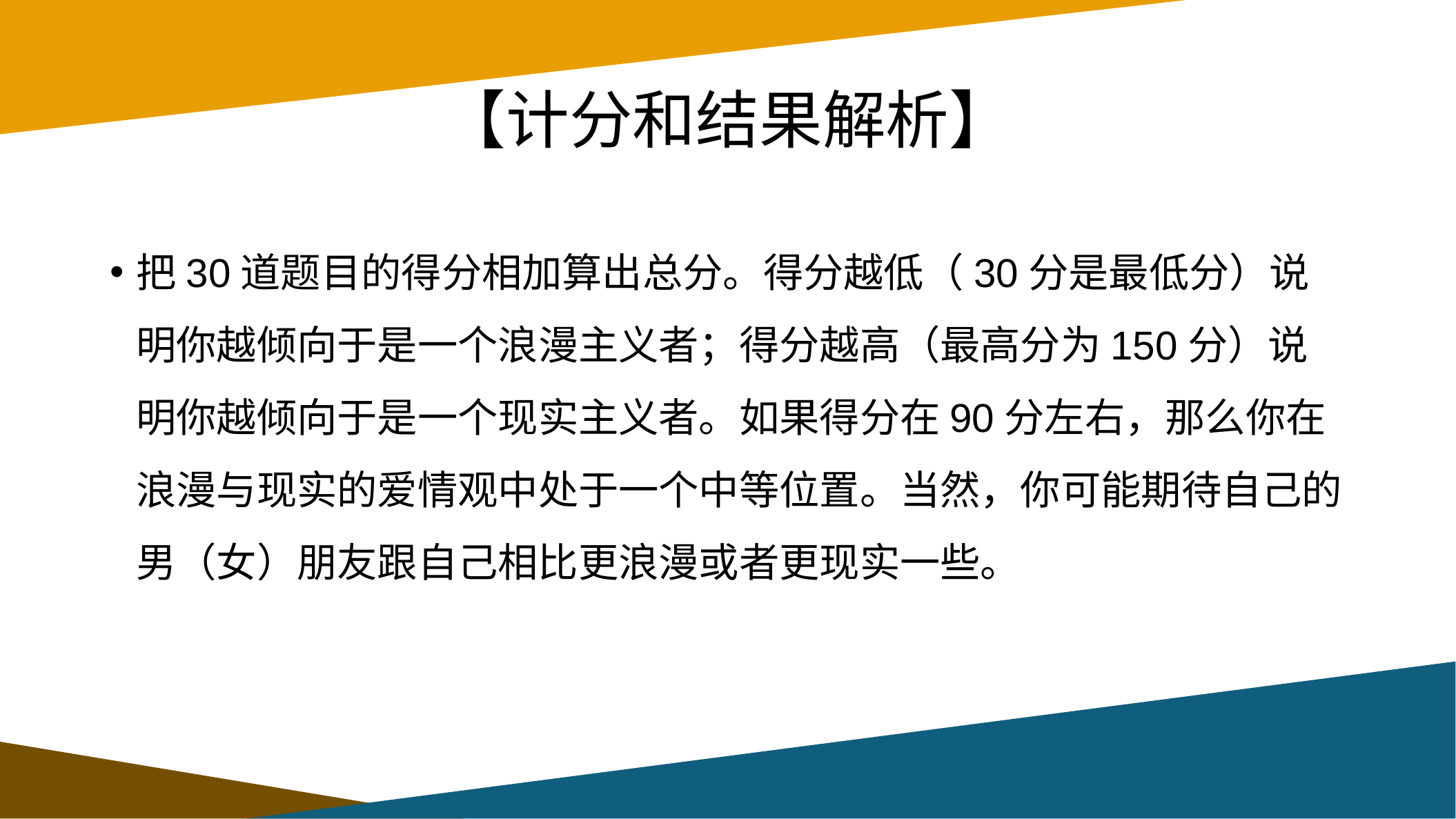

# 【计分和结果解析】
把30道题目的得分相加算出总分。得分越低（30分是最低分）说明你越倾向于是一个浪漫主义者；得分越高（最高分为150分）说明你越倾向于是一个现实主义者。如果得分在90分左右，那么你在浪漫与现实的爱情观中处于一个中等位置。当然，你可能期待自己的男（女）朋友跟自己相比更浪漫或者更现实一些。